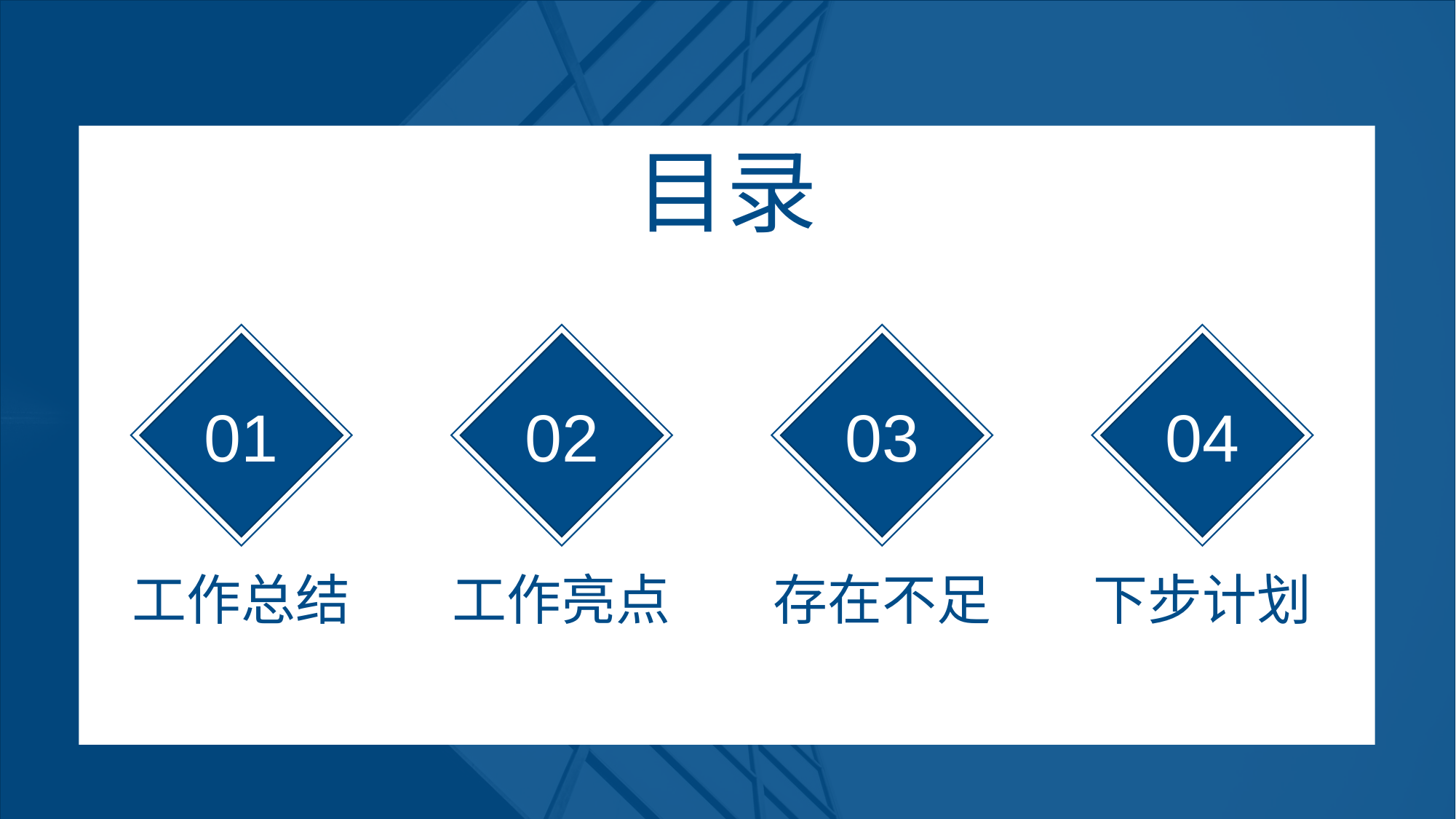

目录

01

02

03

04
工作总结
工作亮点
存在不足
下步计划